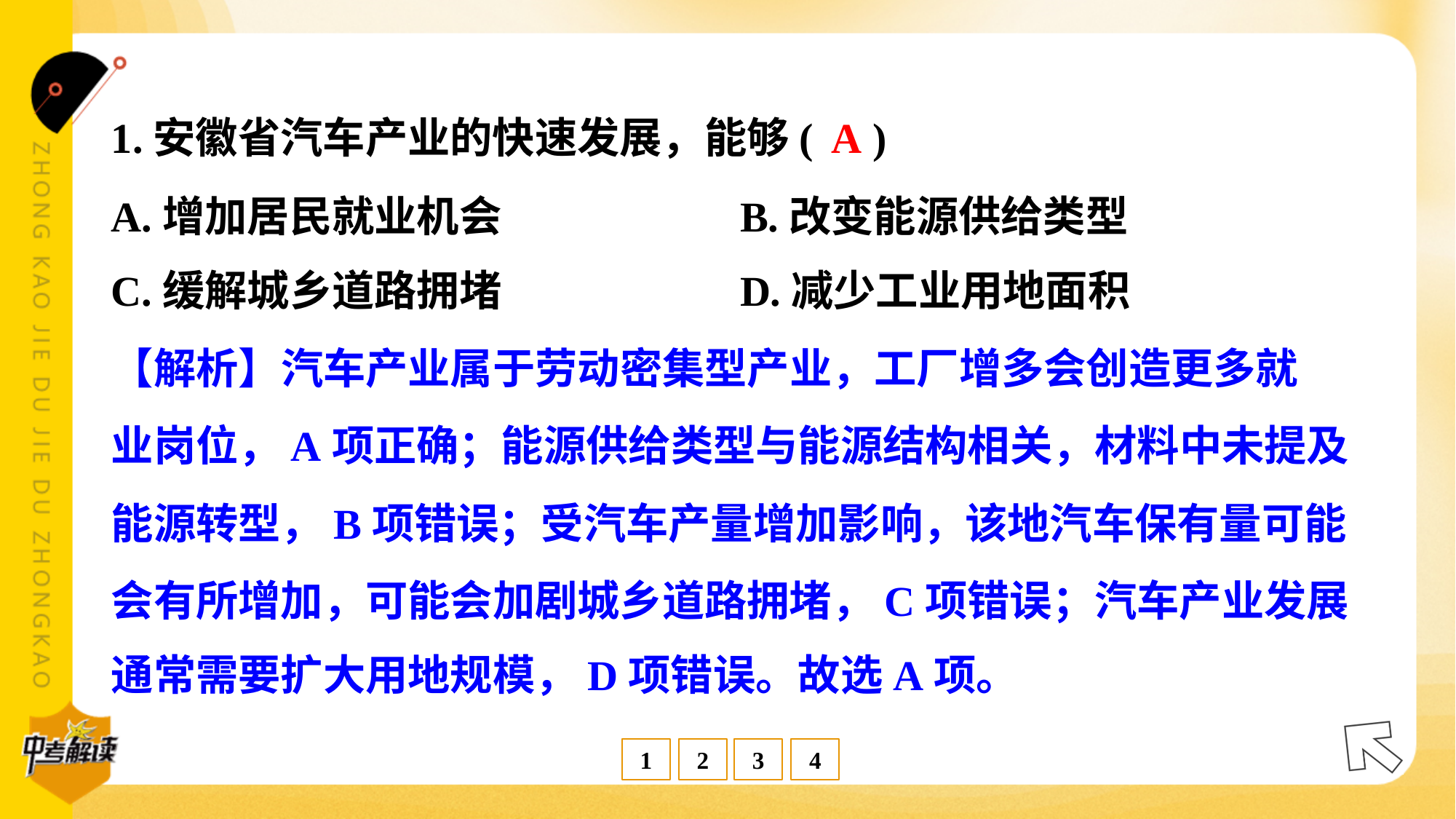

A
1.安徽省汽车产业的快速发展，能够(     )
A.增加居民就业机会	B.改变能源供给类型
C.缓解城乡道路拥堵	D.减少工业用地面积
【解析】汽车产业属于劳动密集型产业，工厂增多会创造更多就
业岗位，A项正确；能源供给类型与能源结构相关，材料中未提及
能源转型，B项错误；受汽车产量增加影响，该地汽车保有量可能
会有所增加，可能会加剧城乡道路拥堵，C项错误；汽车产业发展
通常需要扩大用地规模，D项错误。故选A项。